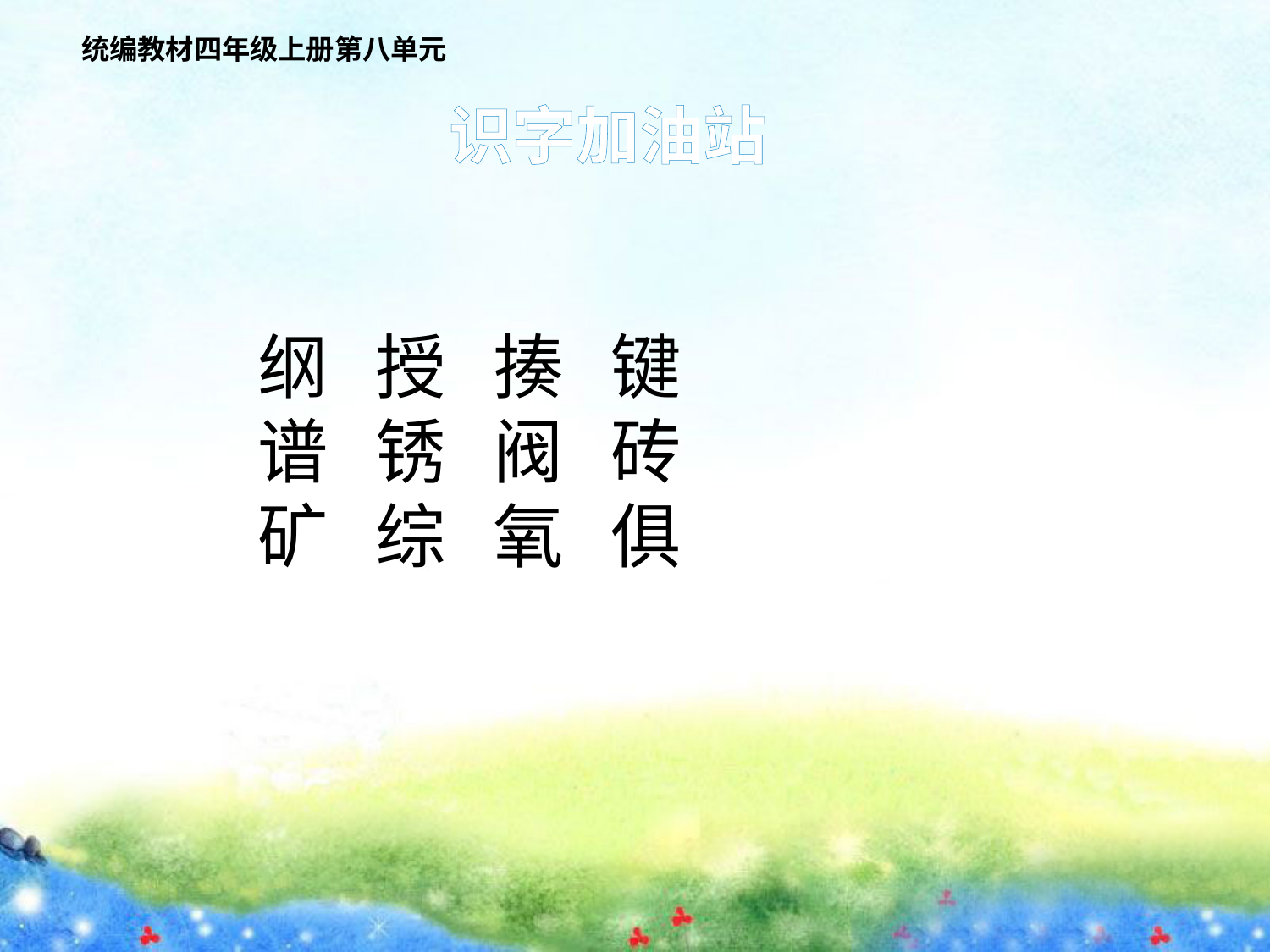

统编教材四年级上册第八单元
识字加油站
纲   授   揍   键
谱   锈   阀   砖
矿   综   氧   俱